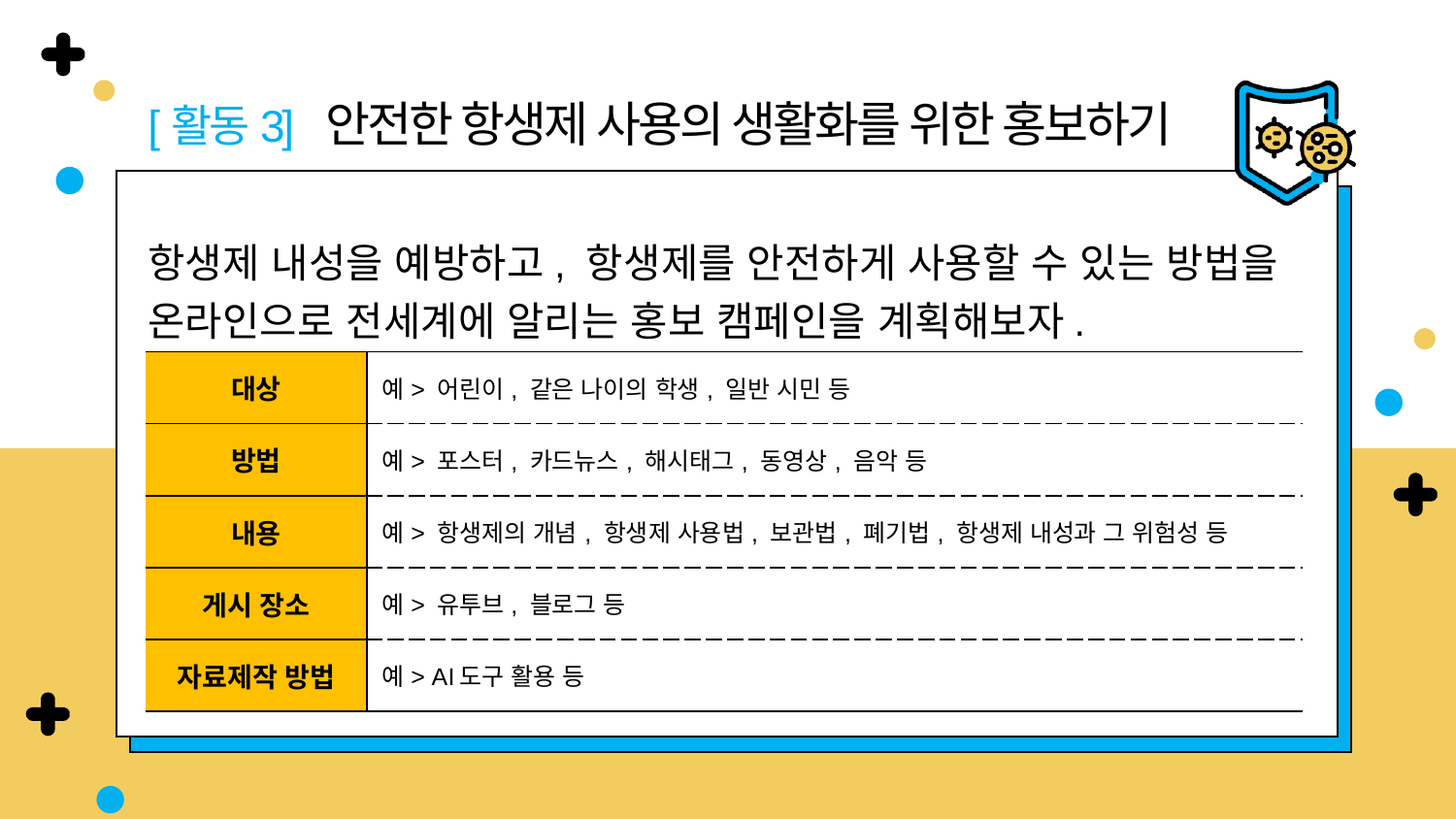

[활동3] 안전한 항생제 사용의 생활화를 위한 홍보하기
항생제 내성을 예방하고, 항생제를 안전하게 사용할 수 있는 방법을 온라인으로 전세계에 알리는 홍보 캠페인을 계획해보자.
| 대상 | 예> 어린이, 같은 나이의 학생, 일반 시민 등 |
| --- | --- |
| 방법 | 예> 포스터, 카드뉴스, 해시태그, 동영상, 음악 등 |
| 내용 | 예> 항생제의 개념, 항생제 사용법, 보관법, 폐기법, 항생제 내성과 그 위험성 등 |
| 게시 장소 | 예> 유투브, 블로그 등 |
| 자료제작 방법 | 예> AI도구 활용 등 |